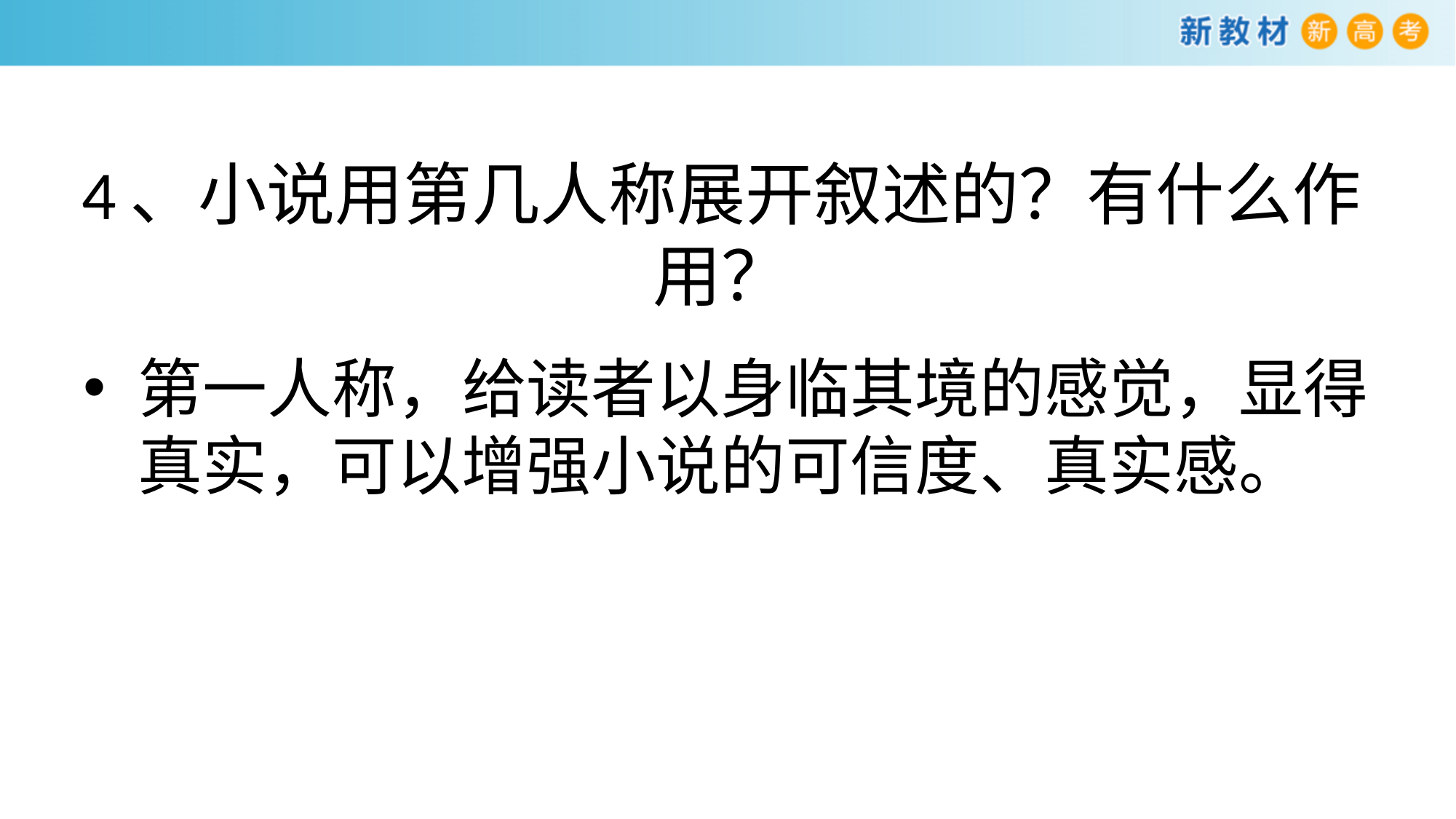

# 4、小说用第几人称展开叙述的？有什么作用？
第一人称，给读者以身临其境的感觉，显得真实，可以增强小说的可信度、真实感。